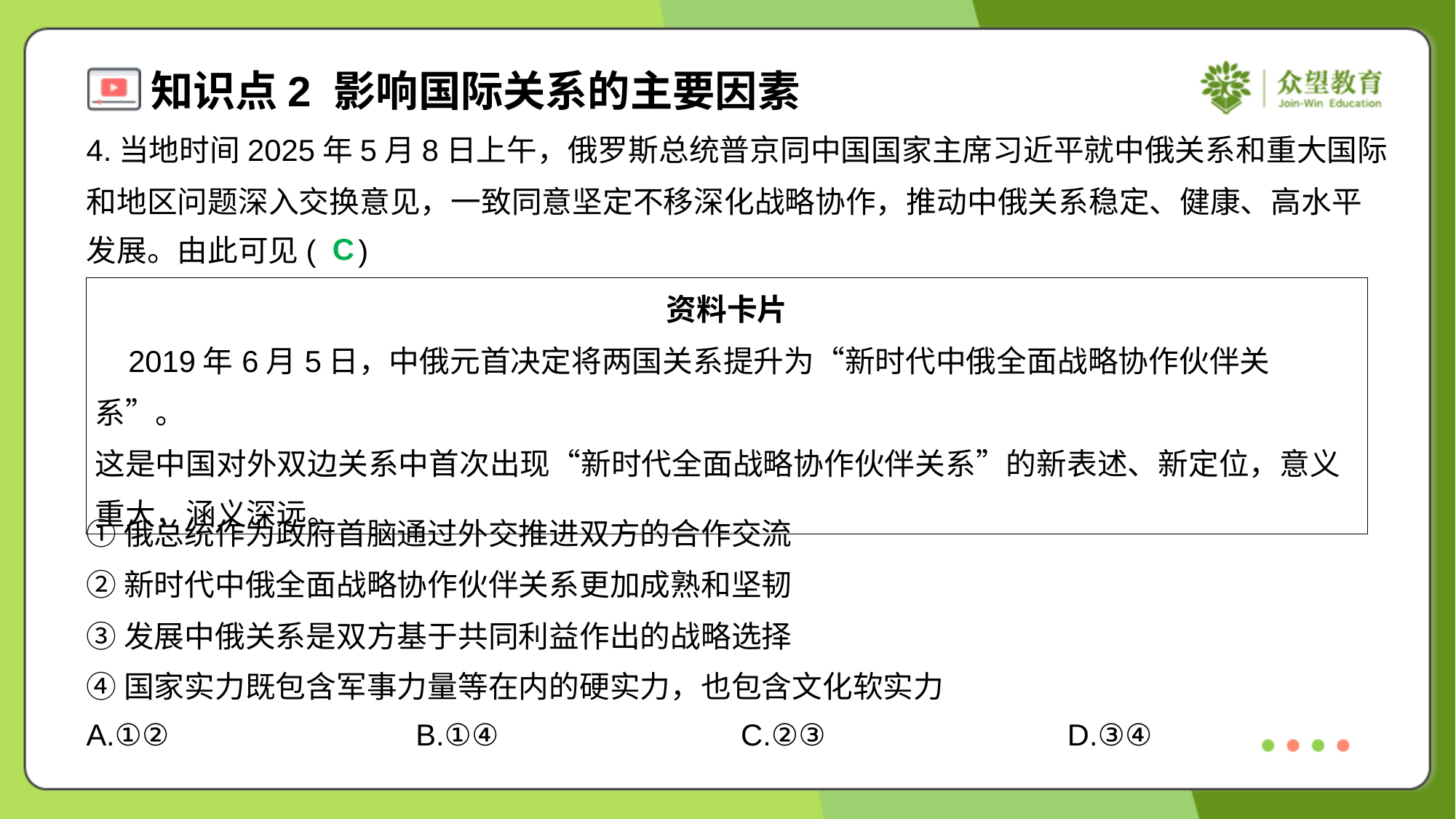

4.当地时间2025年5月8日上午，俄罗斯总统普京同中国国家主席习近平就中俄关系和重大国际
和地区问题深入交换意见，一致同意坚定不移深化战略协作，推动中俄关系稳定、健康、高水平
发展。由此可见(     )
C
| 资料卡片 2019年6月5日，中俄元首决定将两国关系提升为“新时代中俄全面战略协作伙伴关系”。 这是中国对外双边关系中首次出现“新时代全面战略协作伙伴关系”的新表述、新定位，意义 重大，涵义深远。 |
| --- |
①俄总统作为政府首脑通过外交推进双方的合作交流
②新时代中俄全面战略协作伙伴关系更加成熟和坚韧
③发展中俄关系是双方基于共同利益作出的战略选择
④国家实力既包含军事力量等在内的硬实力，也包含文化软实力
A.①②	B.①④	C.②③	D.③④